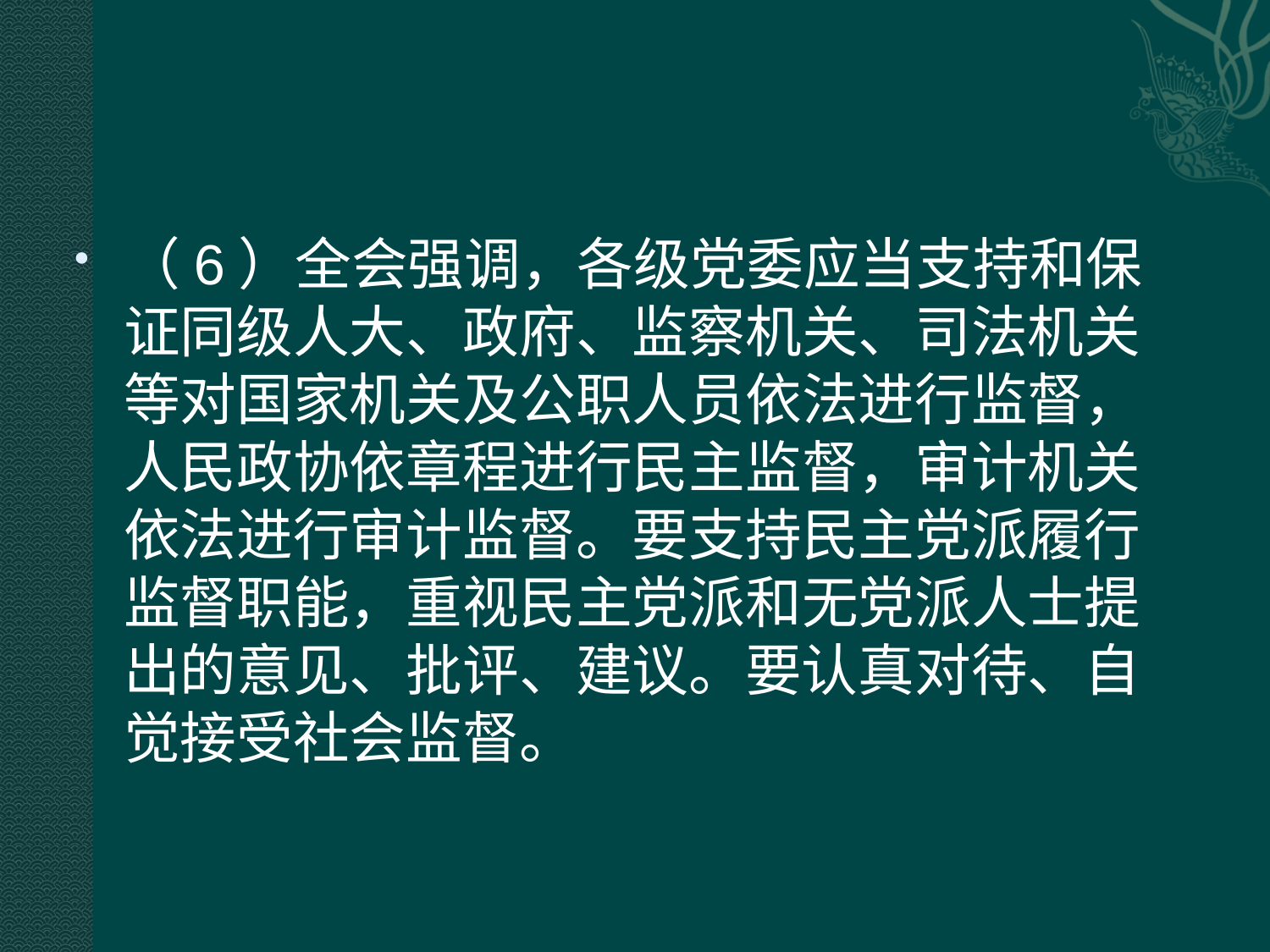

#
（6）全会强调，各级党委应当支持和保证同级人大、政府、监察机关、司法机关等对国家机关及公职人员依法进行监督，人民政协依章程进行民主监督，审计机关依法进行审计监督。要支持民主党派履行监督职能，重视民主党派和无党派人士提出的意见、批评、建议。要认真对待、自觉接受社会监督。